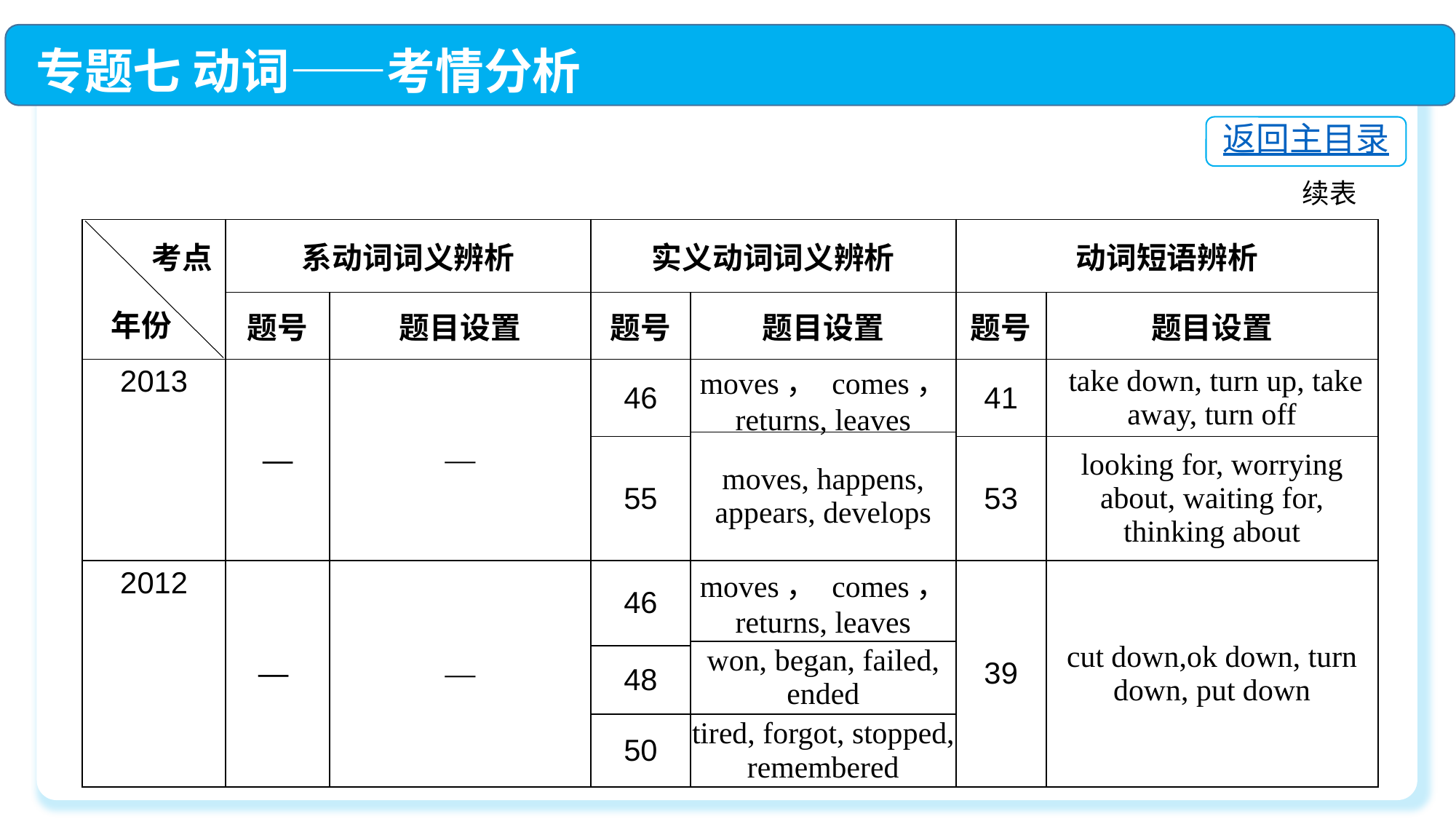

专题七 动词——考情分析

返回主目录
续表
|  | 系动词词义辨析 |  | 实义动词词义辨析 |  | 动词短语辨析 |  |
| --- | --- | --- | --- | --- | --- | --- |
|  | 题号 | 题目设置 | 题号 | 题目设置 | 题号 | 题目设置 |
| 2013 | — | — | 46 | moves， comes， returns, leaves | 41 | take down, turn up, take away, turn off |
|  |  |  |  | moves, happens, appears, develops |  |  |
|  |  |  | 55 |  | 53 | looking for, worrying about, waiting for, thinking about |
| 2012 | — | — | 46 | moves， comes， returns, leaves | 39 | cut down,ok down, turn down, put down |
|  |  |  |  | won, began, failed, ended |  |  |
|  |  |  | 48 |  |  |  |
|  |  |  | 50 | tired, forgot, stopped, remembered |  |  |
考点
年份